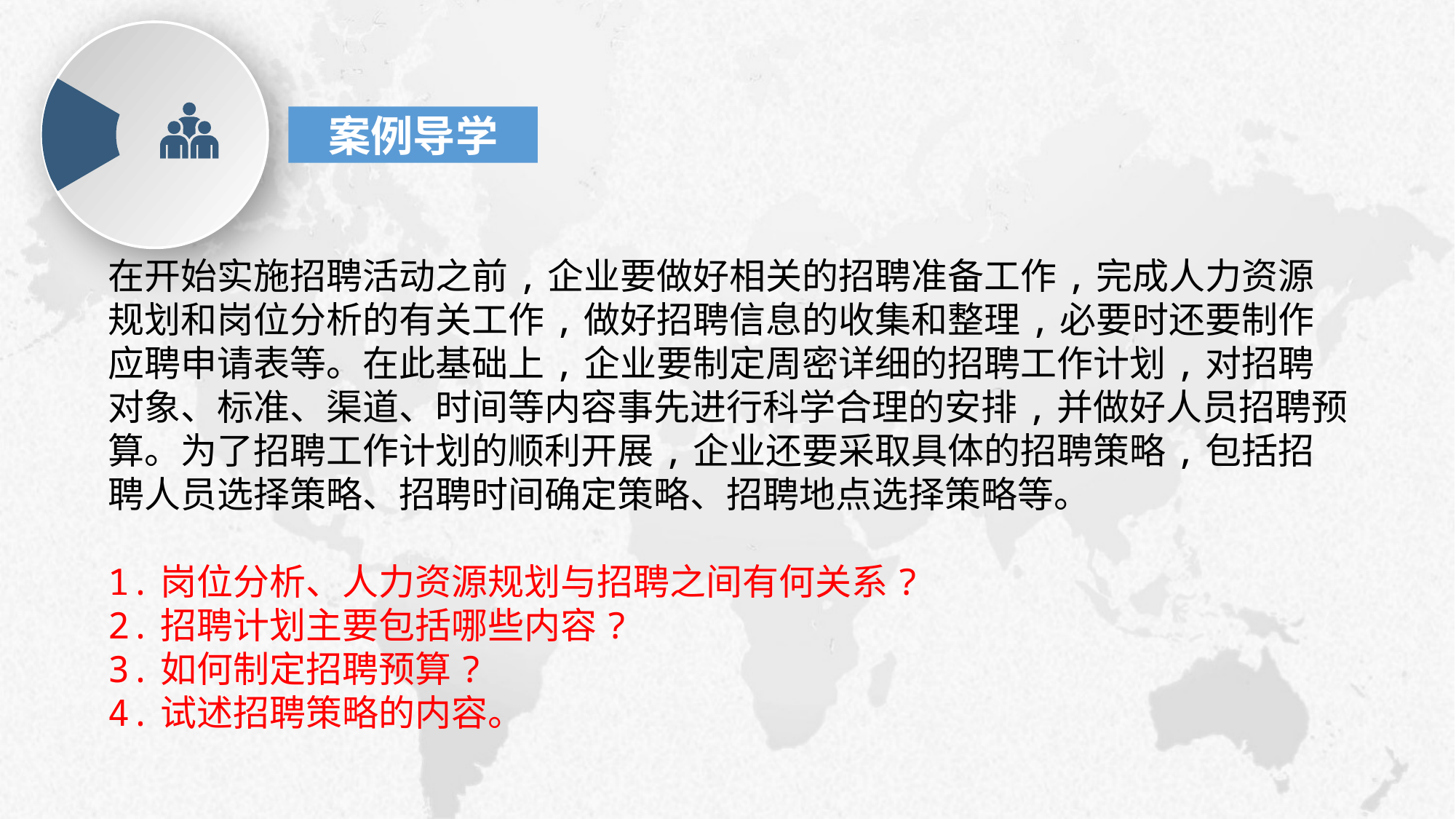

案例导学
在开始实施招聘活动之前,企业要做好相关的招聘准备工作,完成人力资源规划和岗位分析的有关工作,做好招聘信息的收集和整理,必要时还要制作应聘申请表等。在此基础上,企业要制定周密详细的招聘工作计划,对招聘对象、标准、渠道、时间等内容事先进行科学合理的安排,并做好人员招聘预算。为了招聘工作计划的顺利开展,企业还要采取具体的招聘策略,包括招聘人员选择策略、招聘时间确定策略、招聘地点选择策略等。

1.岗位分析、人力资源规划与招聘之间有何关系?
2.招聘计划主要包括哪些内容?
3.如何制定招聘预算?
4.试述招聘策略的内容。